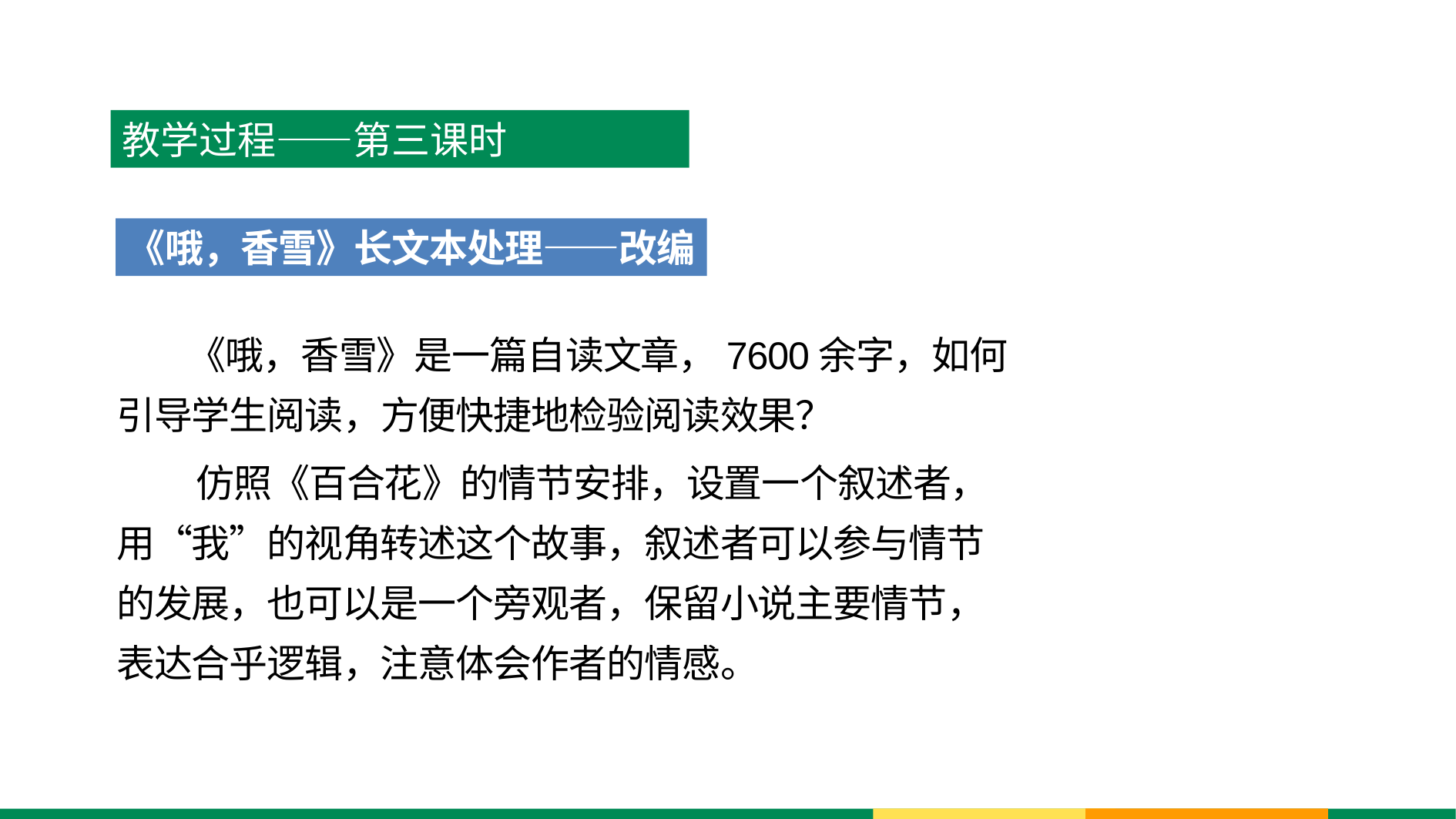

教学过程——第三课时
《哦，香雪》长文本处理——改编
  《哦，香雪》是一篇自读文章，7600余字，如何引导学生阅读，方便快捷地检验阅读效果？
   仿照《百合花》的情节安排，设置一个叙述者，用“我”的视角转述这个故事，叙述者可以参与情节的发展，也可以是一个旁观者，保留小说主要情节，表达合乎逻辑，注意体会作者的情感。